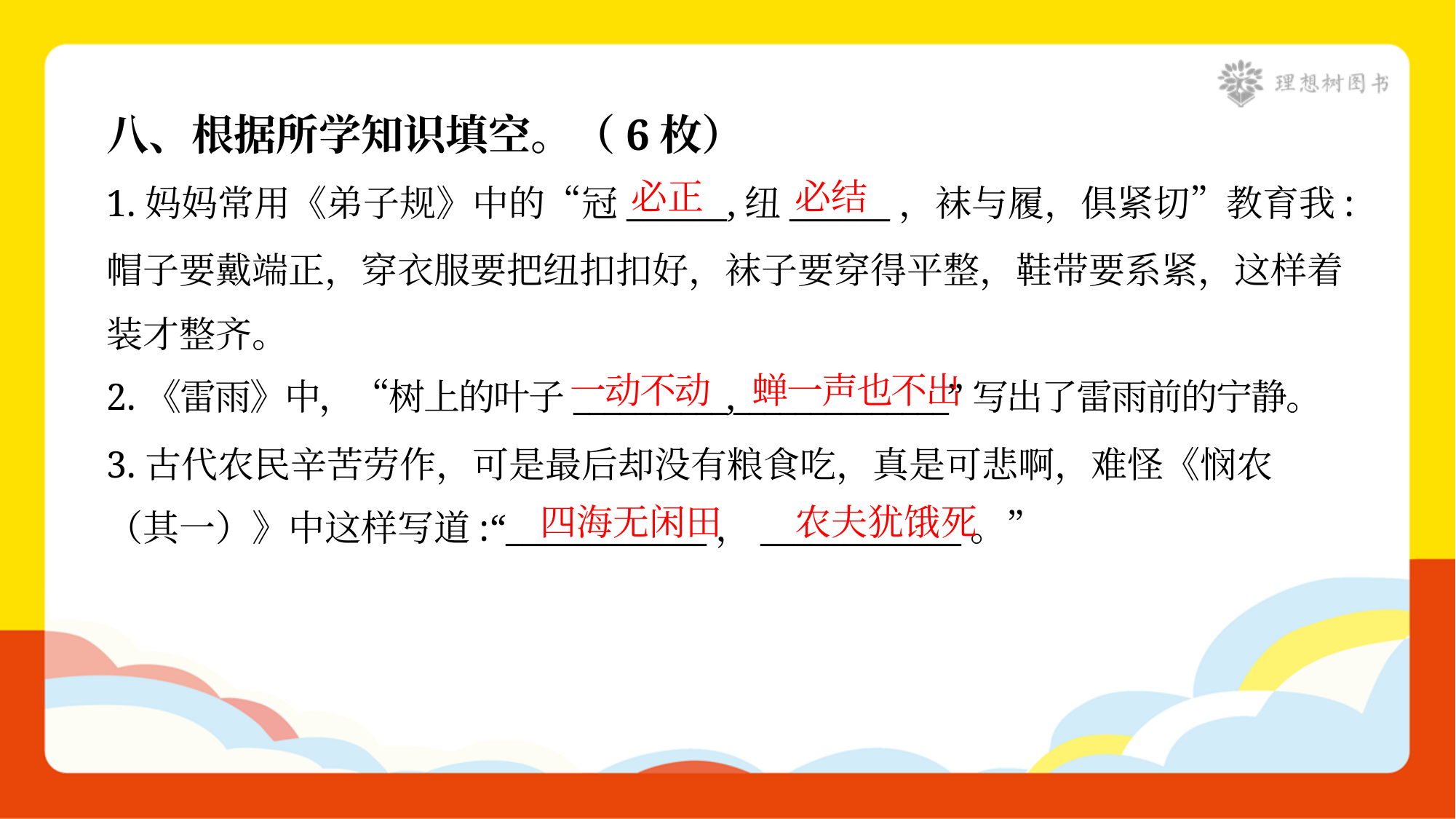

八、根据所学知识填空。（6枚）
必正
必结
1.妈妈常用《弟子规》中的“冠______,纽______，袜与履，俱紧切”教育我:
帽子要戴端正，穿衣服要把纽扣扣好，袜子要穿得平整，鞋带要系紧，这样着
装才整齐。
一动不动
蝉一声也不出
2.《雷雨》中，“树上的叶子__________,______________”写出了雷雨前的宁静。
3.古代农民辛苦劳作，可是最后却没有粮食吃，真是可悲啊，难怪《悯农
（其一）》中这样写道:“____________，____________。”
四海无闲田
农夫犹饿死